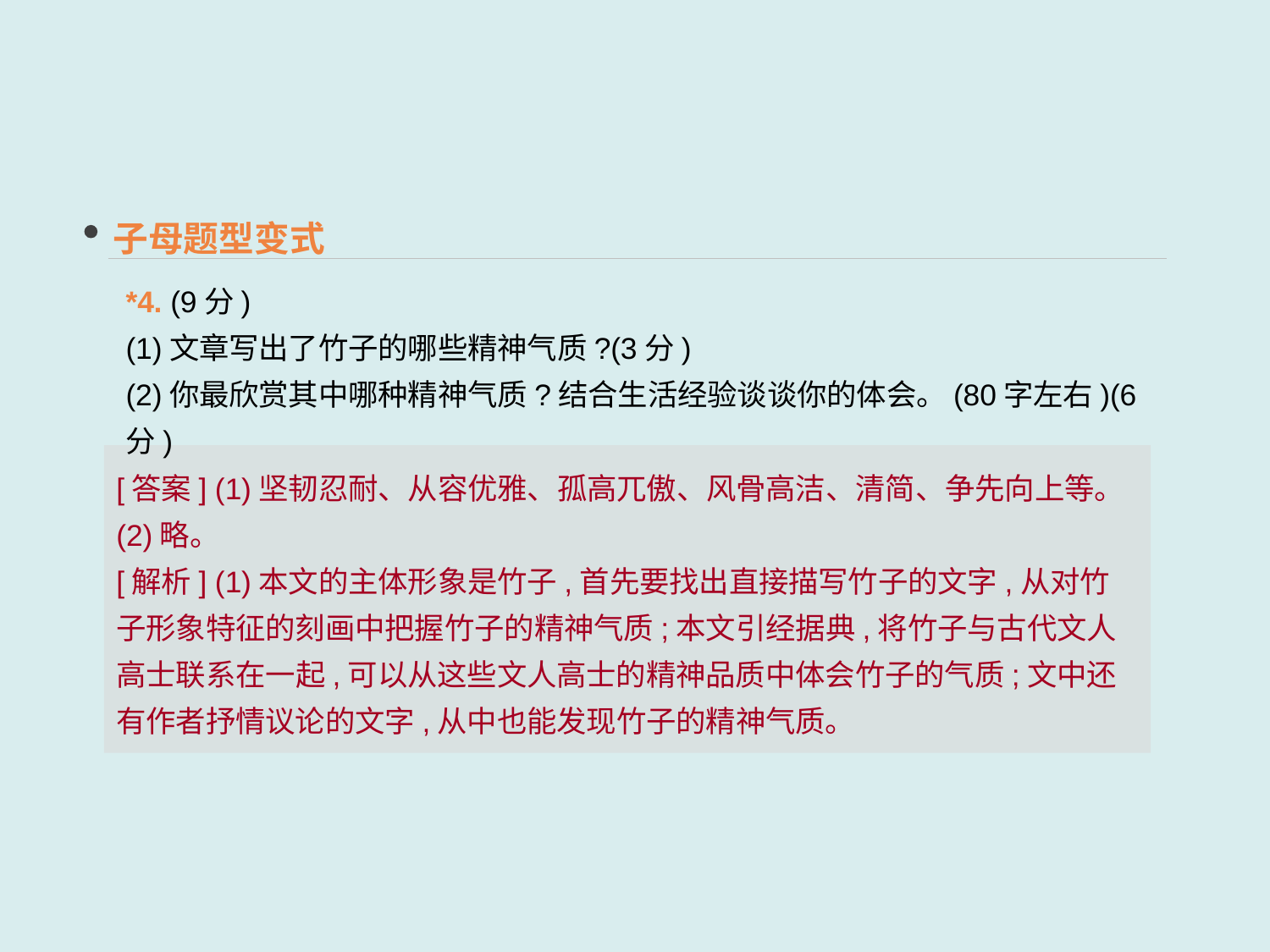

子母题型变式

*4. (9分)
(1)文章写出了竹子的哪些精神气质?(3分)
(2)你最欣赏其中哪种精神气质?结合生活经验谈谈你的体会。(80字左右)(6分)

[答案] (1)坚韧忍耐、从容优雅、孤高兀傲、风骨高洁、清简、争先向上等。(2)略。
[解析] (1)本文的主体形象是竹子,首先要找出直接描写竹子的文字,从对竹子形象特征的刻画中把握竹子的精神气质;本文引经据典,将竹子与古代文人高士联系在一起,可以从这些文人高士的精神品质中体会竹子的气质;文中还有作者抒情议论的文字,从中也能发现竹子的精神气质。